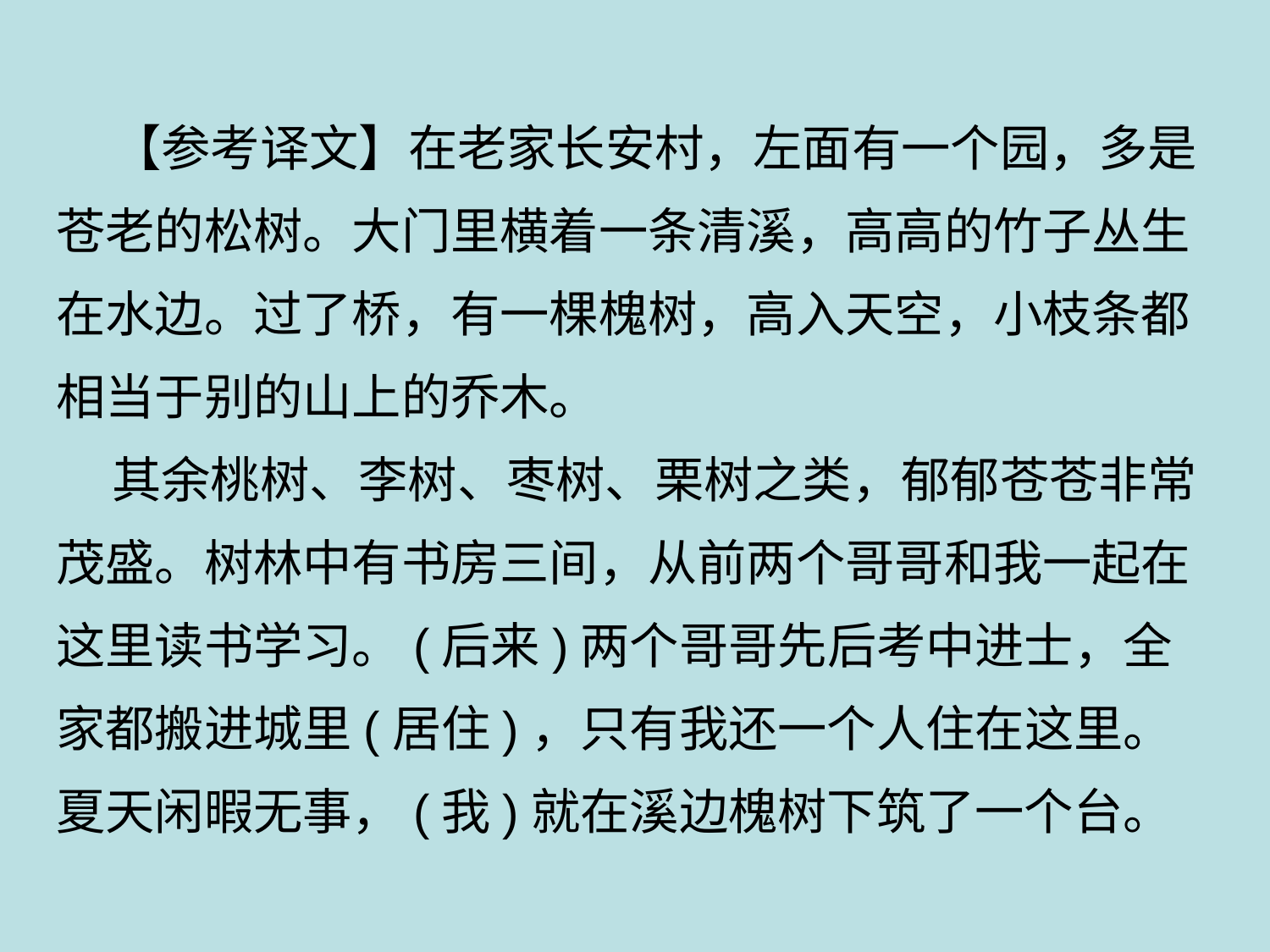

【参考译文】在老家长安村，左面有一个园，多是苍老的松树。大门里横着一条清溪，高高的竹子丛生在水边。过了桥，有一棵槐树，高入天空，小枝条都相当于别的山上的乔木。
    其余桃树、李树、枣树、栗树之类，郁郁苍苍非常茂盛。树林中有书房三间，从前两个哥哥和我一起在这里读书学习。(后来)两个哥哥先后考中进士，全家都搬进城里(居住)，只有我还一个人住在这里。夏天闲暇无事，(我)就在溪边槐树下筑了一个台。